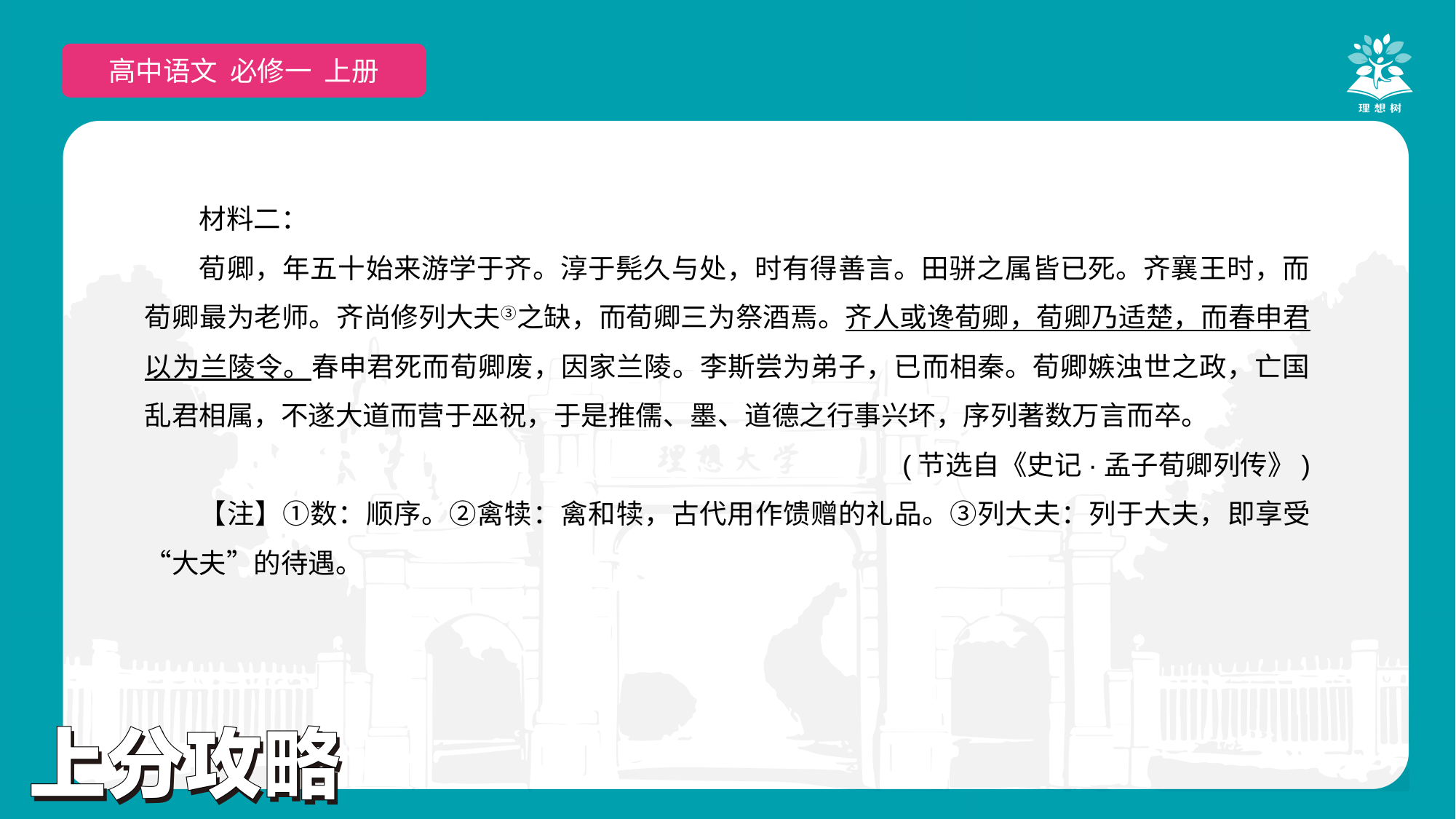

高中语文  必修一  上册
材料二：
荀卿，年五十始来游学于齐。淳于髡久与处，时有得善言。田骈之属皆已死。齐襄王时，而荀卿最为老师。齐尚修列大夫③之缺，而荀卿三为祭酒焉。齐人或谗荀卿，荀卿乃适楚，而春申君以为兰陵令。春申君死而荀卿废，因家兰陵。李斯尝为弟子，已而相秦。荀卿嫉浊世之政，亡国乱君相属，不遂大道而营于巫祝，于是推儒、墨、道德之行事兴坏，序列著数万言而卒。
(节选自《史记·孟子荀卿列传》)
【注】①数：顺序。②禽犊：禽和犊，古代用作馈赠的礼品。③列大夫：列于大夫，即享受“大夫”的待遇。